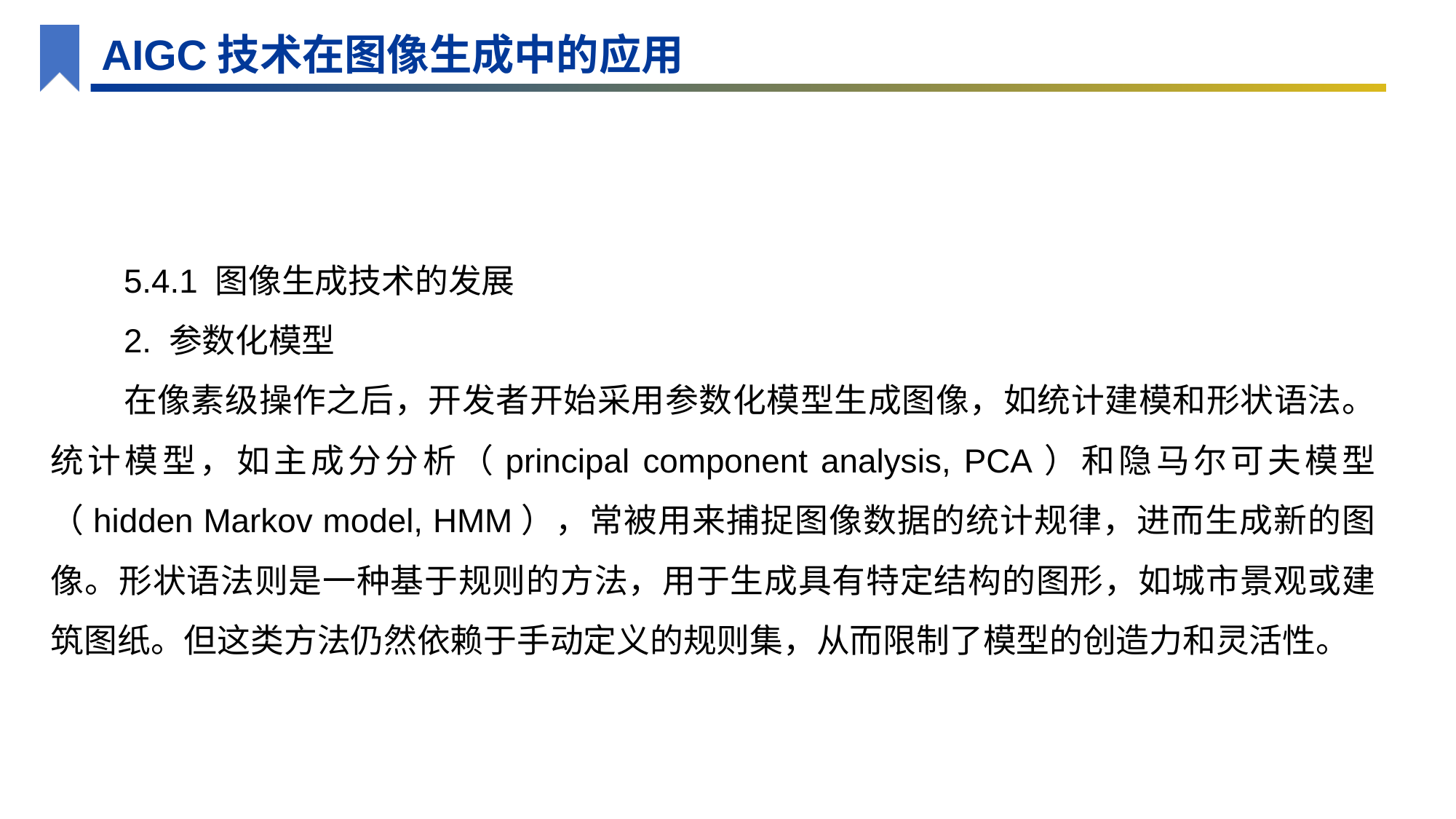

AIGC技术在图像生成中的应用
5.4.1 图像生成技术的发展
2. 参数化模型
在像素级操作之后，开发者开始采用参数化模型生成图像，如统计建模和形状语法。统计模型，如主成分分析（principal component analysis, PCA）和隐马尔可夫模型（hidden Markov model, HMM），常被用来捕捉图像数据的统计规律，进而生成新的图像。形状语法则是一种基于规则的方法，用于生成具有特定结构的图形，如城市景观或建筑图纸。但这类方法仍然依赖于手动定义的规则集，从而限制了模型的创造力和灵活性。